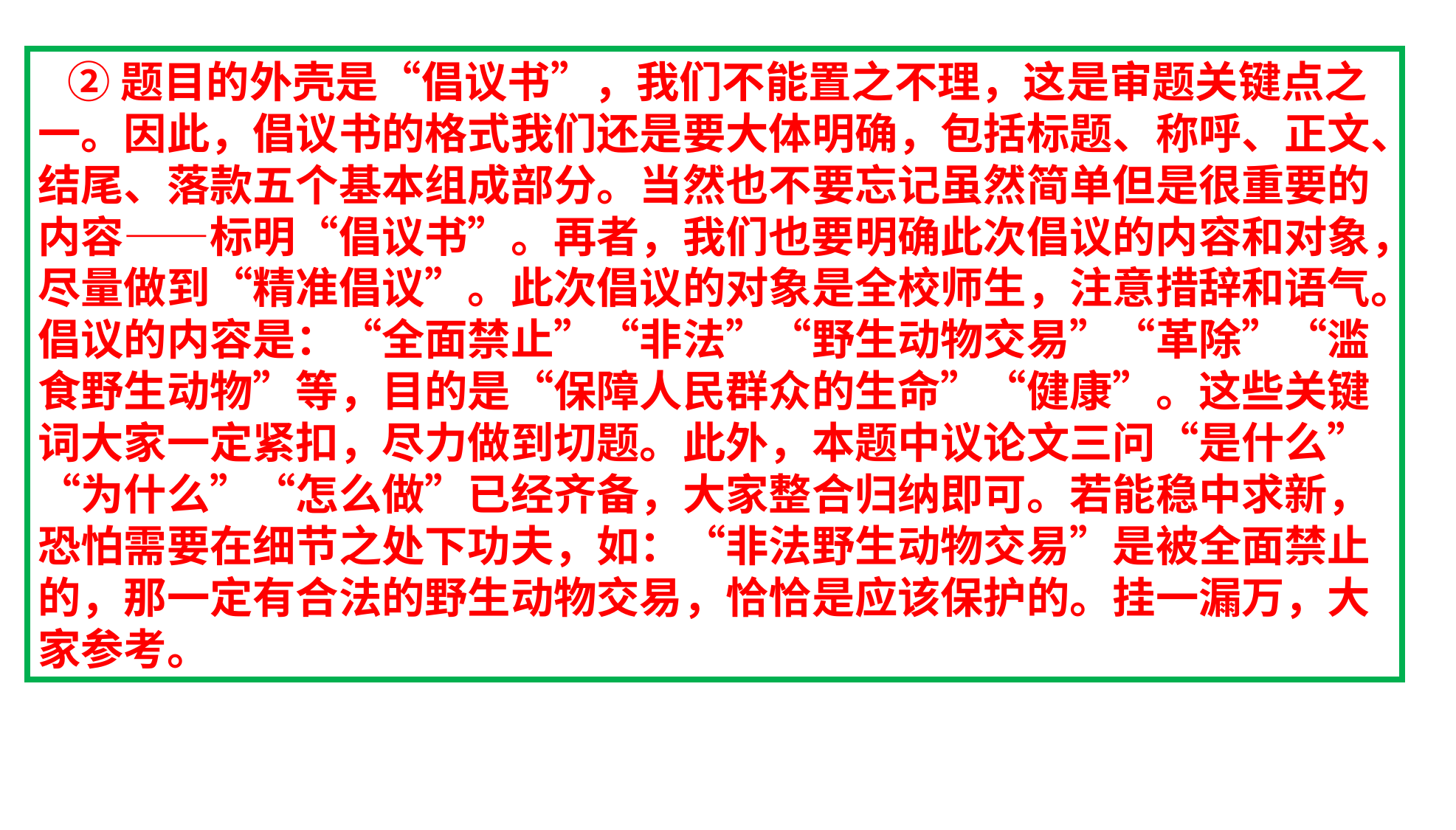

②题目的外壳是“倡议书”，我们不能置之不理，这是审题关键点之一。因此，倡议书的格式我们还是要大体明确，包括标题、称呼、正文、结尾、落款五个基本组成部分。当然也不要忘记虽然简单但是很重要的内容——标明“倡议书”。再者，我们也要明确此次倡议的内容和对象，尽量做到“精准倡议”。此次倡议的对象是全校师生，注意措辞和语气。倡议的内容是：“全面禁止”“非法”“野生动物交易”“革除”“滥食野生动物”等，目的是“保障人民群众的生命”“健康”。这些关键词大家一定紧扣，尽力做到切题。此外，本题中议论文三问“是什么”“为什么”“怎么做”已经齐备，大家整合归纳即可。若能稳中求新，恐怕需要在细节之处下功夫，如：“非法野生动物交易”是被全面禁止的，那一定有合法的野生动物交易，恰恰是应该保护的。挂一漏万，大家参考。